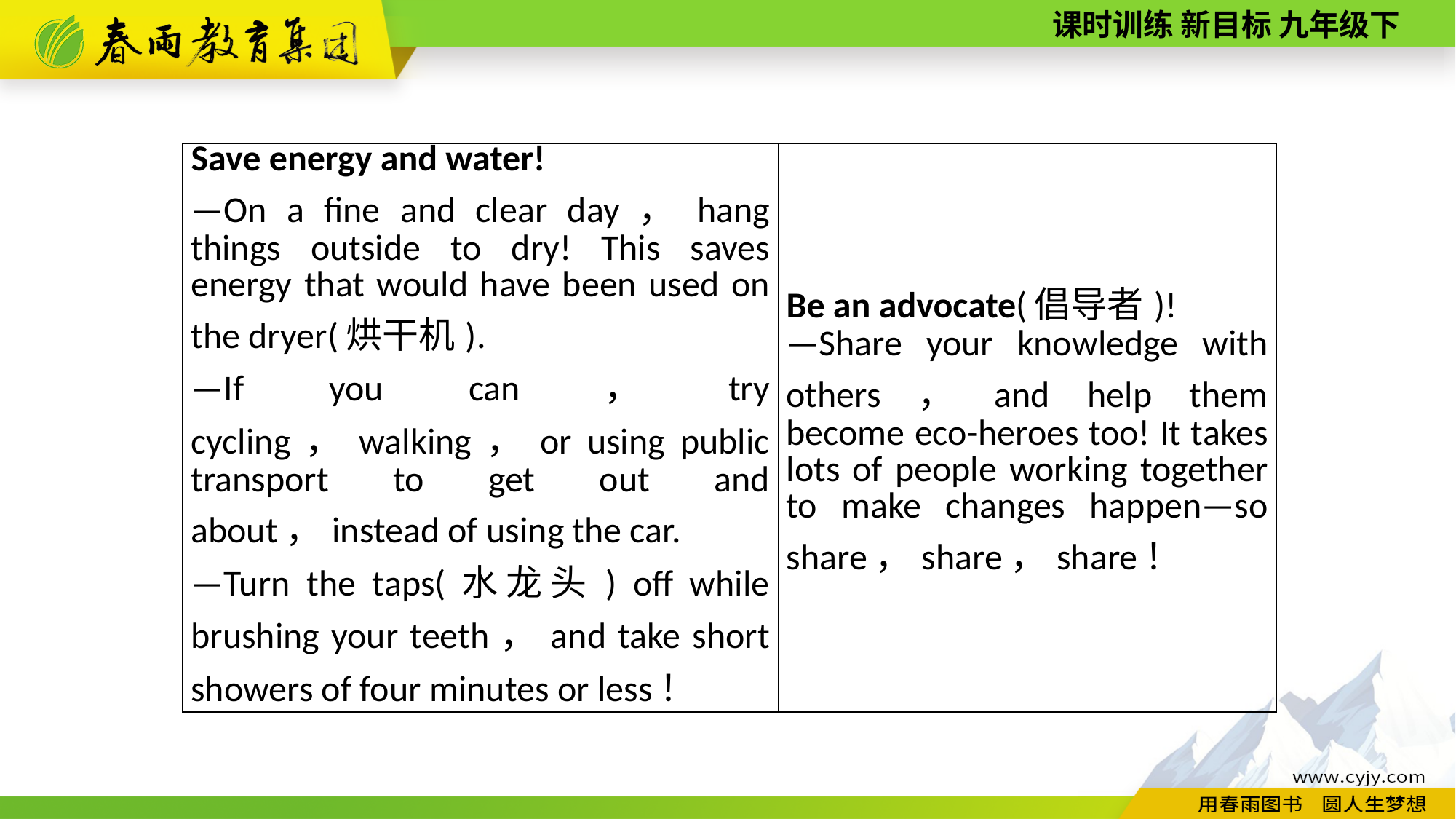

| Save energy and water! —On a fine and clear day，hang things outside to dry! This saves energy that would have been used on the dryer(烘干机). —If you can，try cycling，walking，or using public transport to get out and about，instead of using the car. —Turn the taps(水龙头) off while brushing your teeth，and take short showers of four minutes or less！ | Be an advocate(倡导者)! —Share your knowledge with others，and help them become eco­-heroes too! It takes lots of people working together to make changes happen—so share，share，share！ |
| --- | --- |